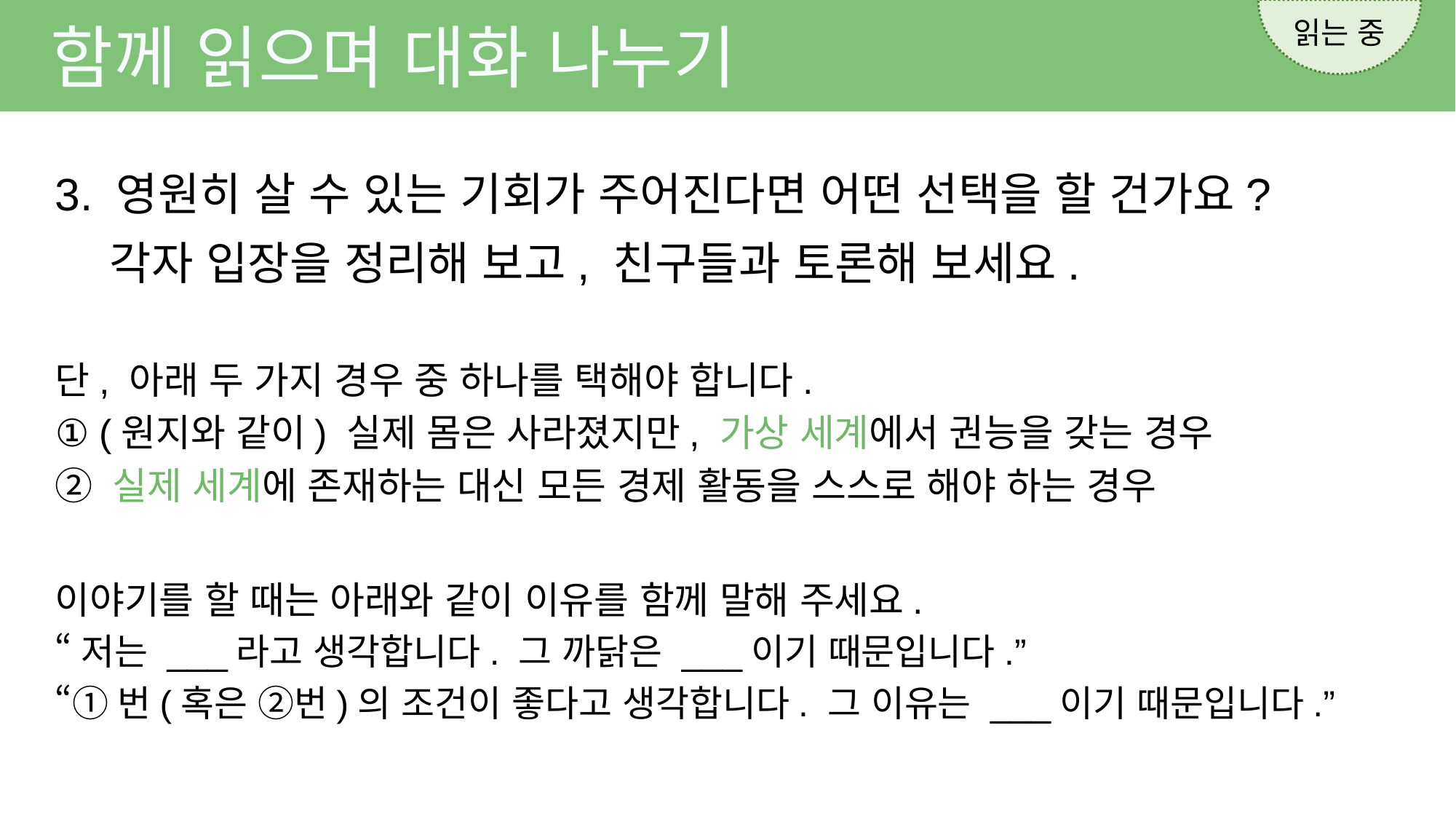

읽는 중

함께 읽으며 대화 나누기
3. 영원히 살 수 있는 기회가 주어진다면 어떤 선택을 할 건가요?
각자 입장을 정리해 보고, 친구들과 토론해 보세요.

단, 아래 두 가지 경우 중 하나를 택해야 합니다.
① (원지와 같이) 실제 몸은 사라졌지만, 가상 세계에서 권능을 갖는 경우
② 실제 세계에 존재하는 대신 모든 경제 활동을 스스로 해야 하는 경우

이야기를 할 때는 아래와 같이 이유를 함께 말해 주세요.
“저는 ___라고 생각합니다. 그 까닭은 ___이기 때문입니다.”
“①번(혹은 ②번)의 조건이 좋다고 생각합니다. 그 이유는 ___이기 때문입니다.”